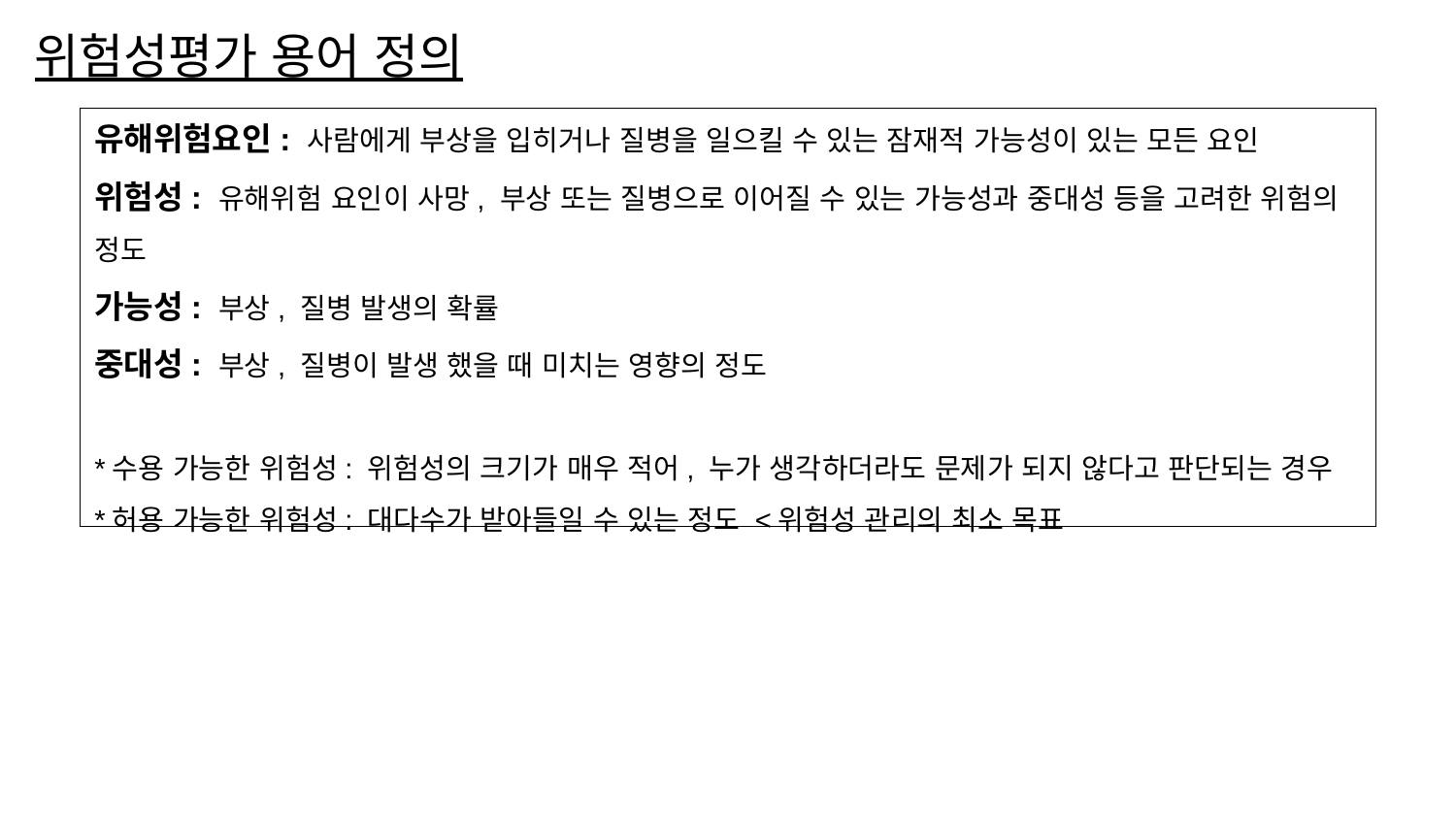

# 위험성평가 용어 정의
유해위험요인: 사람에게 부상을 입히거나 질병을 일으킬 수 있는 잠재적 가능성이 있는 모든 요인
위험성: 유해위험 요인이 사망, 부상 또는 질병으로 이어질 수 있는 가능성과 중대성 등을 고려한 위험의 정도
가능성: 부상, 질병 발생의 확률
중대성: 부상, 질병이 발생 했을 때 미치는 영향의 정도

*수용 가능한 위험성: 위험성의 크기가 매우 적어, 누가 생각하더라도 문제가 되지 않다고 판단되는 경우
*허용 가능한 위험성: 대다수가 받아들일 수 있는 정도 <위험성 관리의 최소 목표